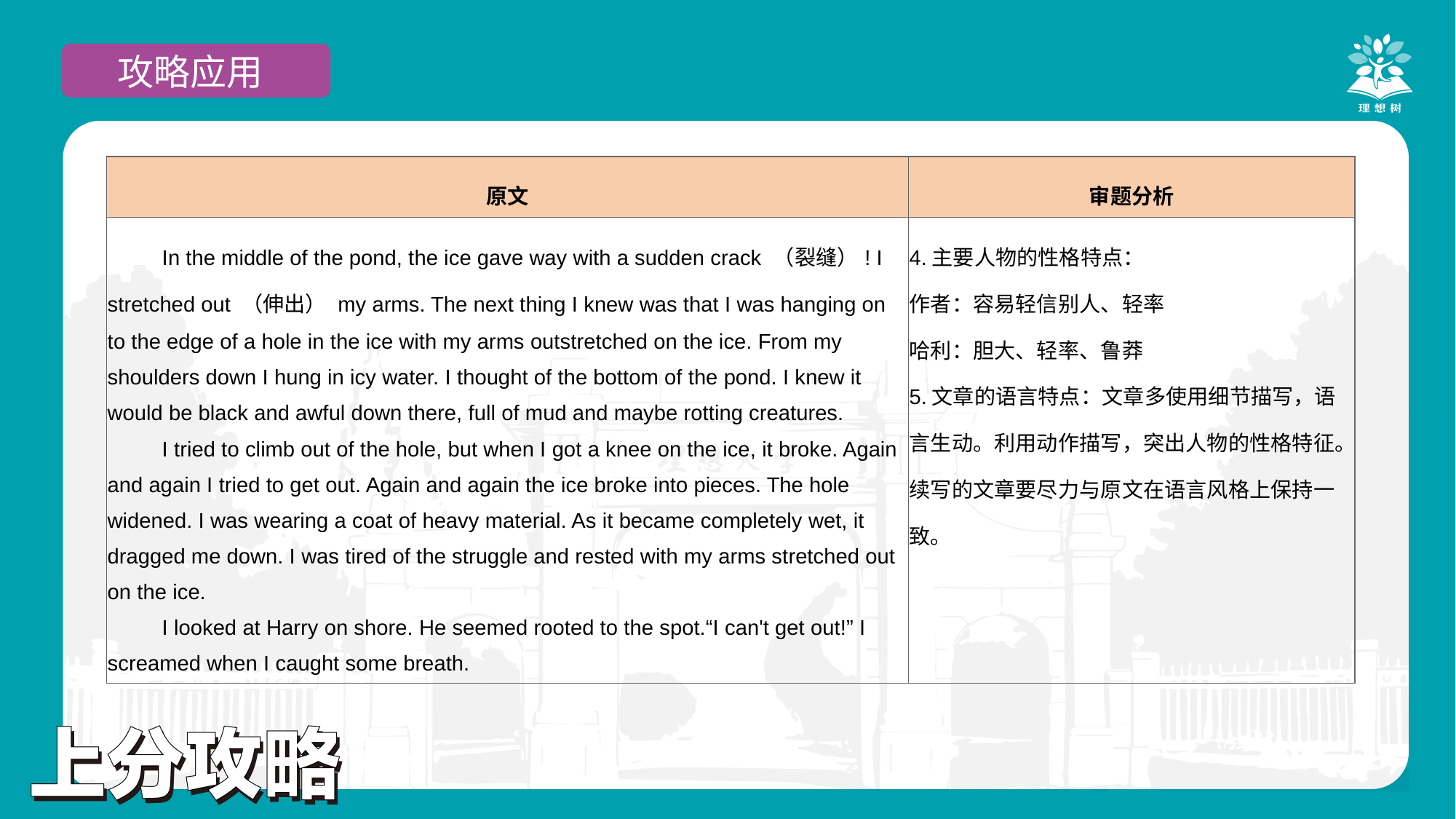

攻略应用
| 原文 | 审题分析 |
| --- | --- |
| In the middle of the pond, the ice gave way with a sudden crack （裂缝）! I stretched out （伸出） my arms. The next thing I knew was that I was hanging on to the edge of a hole in the ice with my arms outstretched on the ice. From my shoulders down I hung in icy water. I thought of the bottom of the pond. I knew it would be black and awful down there, full of mud and maybe rotting creatures. I tried to climb out of the hole, but when I got a knee on the ice, it broke. Again and again I tried to get out. Again and again the ice broke into pieces. The hole widened. I was wearing a coat of heavy material. As it became completely wet, it dragged me down. I was tired of the struggle and rested with my arms stretched out on the ice. I looked at Harry on shore. He seemed rooted to the spot.“I can't get out!” I screamed when I caught some breath. | 4.主要人物的性格特点： 作者：容易轻信别人、轻率 哈利：胆大、轻率、鲁莽 5.文章的语言特点：文章多使用细节描写，语言生动。利用动作描写，突出人物的性格特征。续写的文章要尽力与原文在语言风格上保持一致。 |